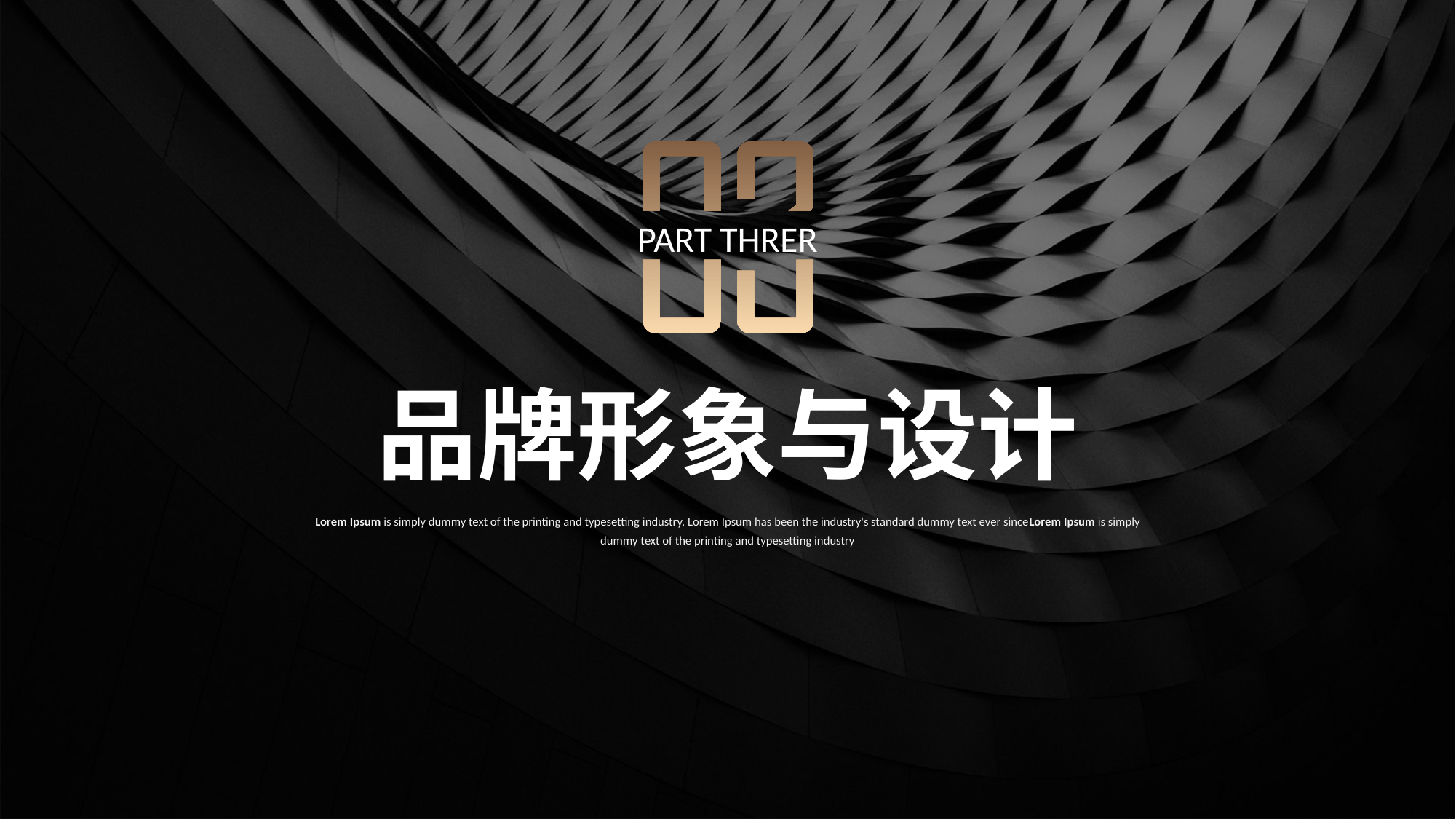

PART THRER
品牌形象与设计
Lorem Ipsum is simply dummy text of the printing and typesetting industry. Lorem Ipsum has been the industry's standard dummy text ever sinceLorem Ipsum is simply dummy text of the printing and typesetting industry